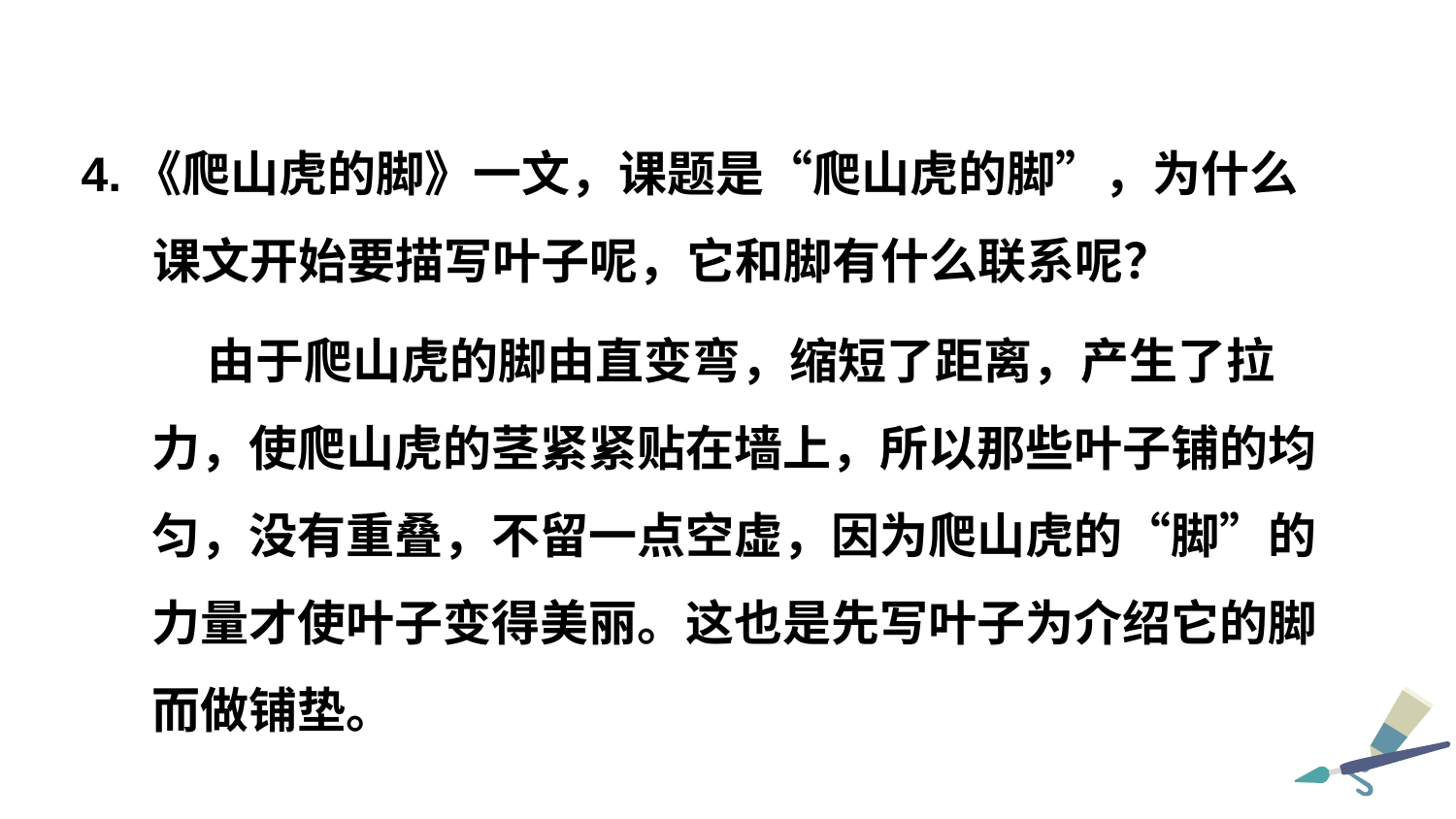

4.《爬山虎的脚》一文，课题是“爬山虎的脚”，为什么课文开始要描写叶子呢，它和脚有什么联系呢？
    由于爬山虎的脚由直变弯，缩短了距离，产生了拉力，使爬山虎的茎紧紧贴在墙上，所以那些叶子铺的均匀，没有重叠，不留一点空虚，因为爬山虎的“脚”的力量才使叶子变得美丽。这也是先写叶子为介绍它的脚而做铺垫。